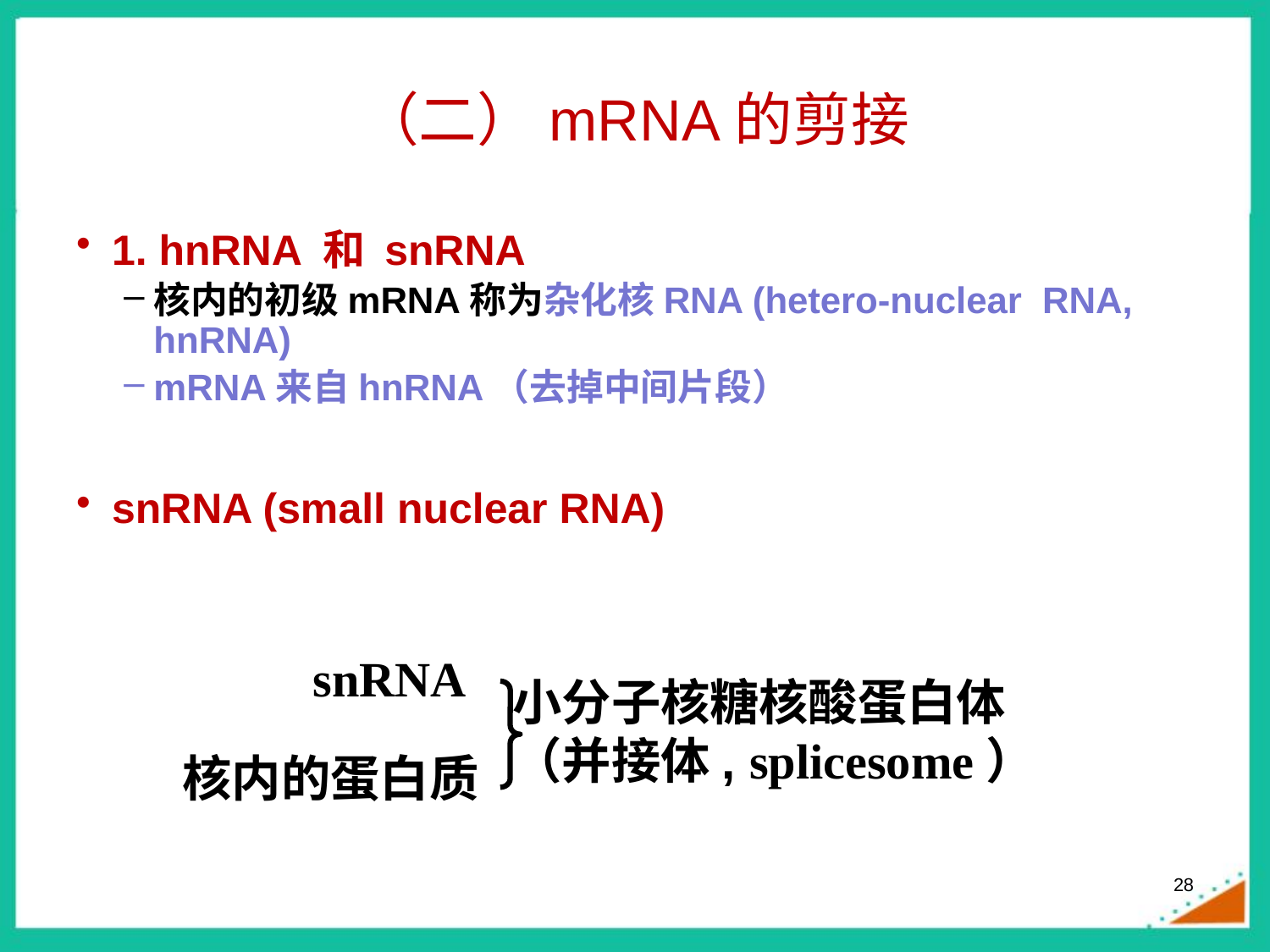

# （二）mRNA的剪接
1. hnRNA 和 snRNA
核内的初级mRNA称为杂化核RNA (hetero-nuclear  RNA, hnRNA)
mRNA来自hnRNA（去掉中间片段）

snRNA (small nuclear RNA)
snRNA
小分子核糖核酸蛋白体
（并接体, splicesome）

核内的蛋白质
28